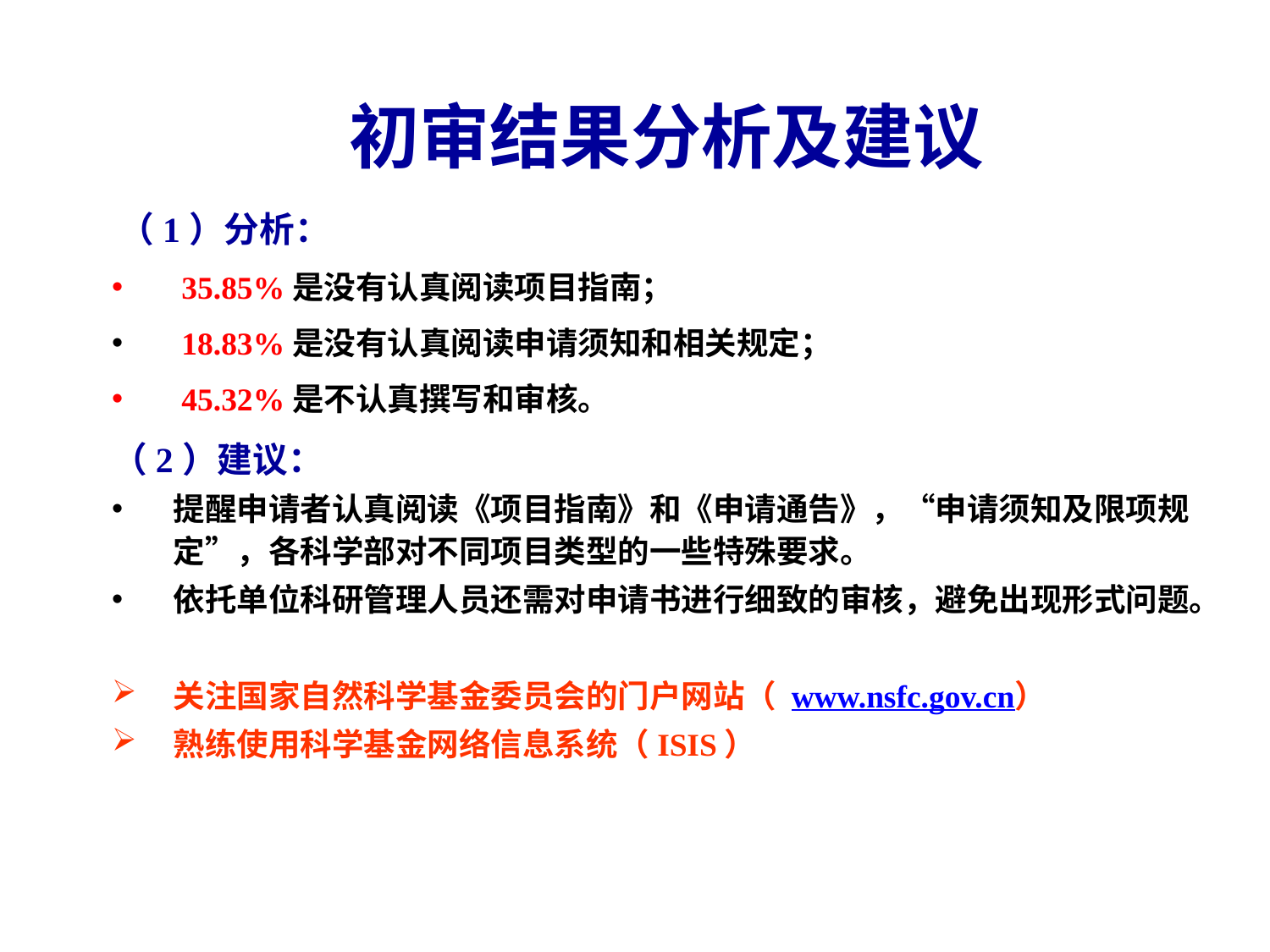

初审结果分析及建议
　（1）分析：
 35.85%是没有认真阅读项目指南；
 18.83%是没有认真阅读申请须知和相关规定；
 45.32%是不认真撰写和审核。
（2）建议：
提醒申请者认真阅读《项目指南》和《申请通告》，“申请须知及限项规定”，各科学部对不同项目类型的一些特殊要求。
依托单位科研管理人员还需对申请书进行细致的审核，避免出现形式问题。

关注国家自然科学基金委员会的门户网站（ www.nsfc.gov.cn）
熟练使用科学基金网络信息系统（ISIS）